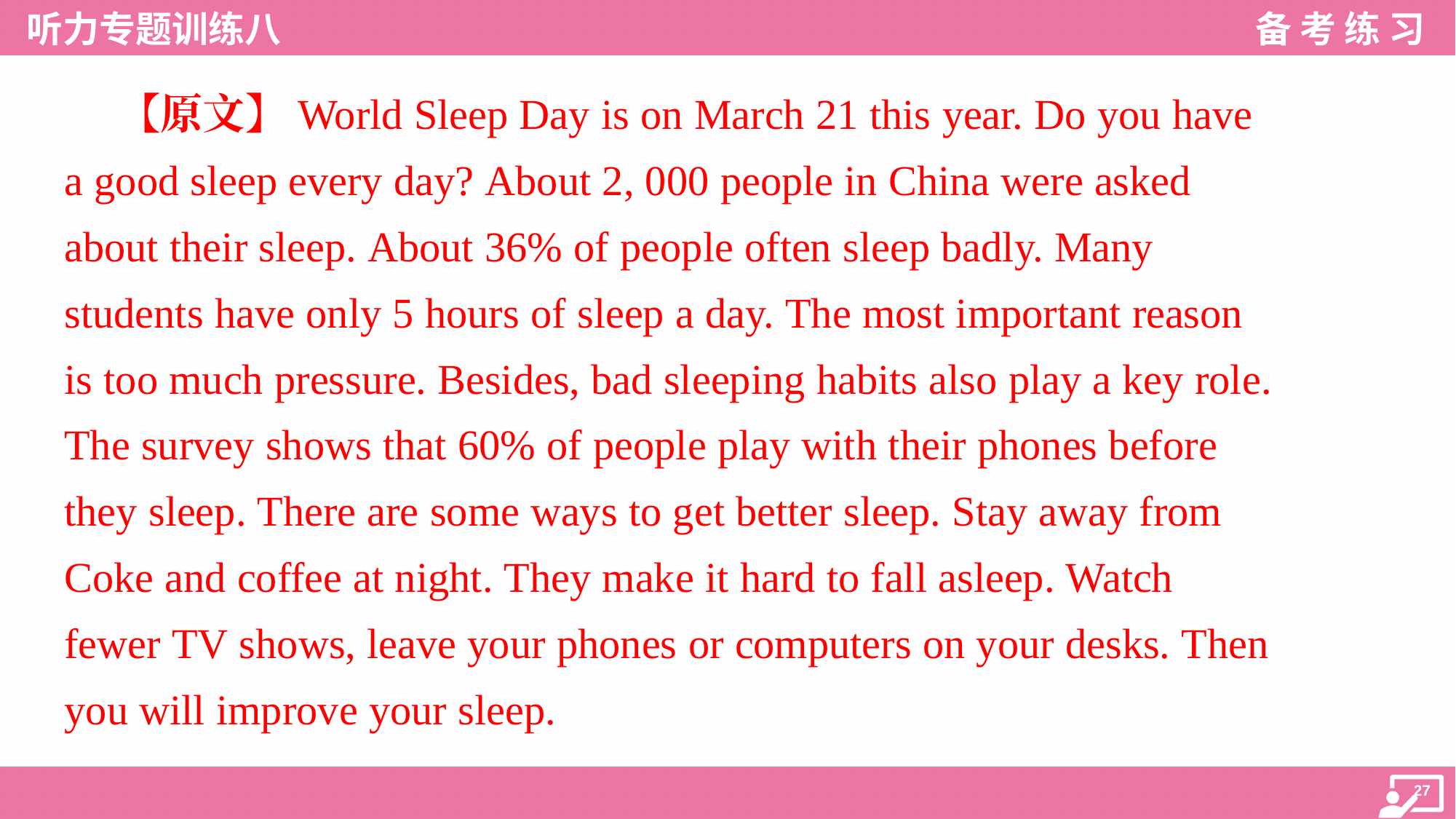

【原文】World Sleep Day is on March 21 this year. Do you have
a good sleep every day? About 2, 000 people in China were asked
about their sleep. About 36% of people often sleep badly. Many
students have only 5 hours of sleep a day. The most important reason
is too much pressure. Besides, bad sleeping habits also play a key role.
The survey shows that 60% of people play with their phones before
they sleep. There are some ways to get better sleep. Stay away from
Coke and coffee at night. They make it hard to fall asleep. Watch
fewer TV shows, leave your phones or computers on your desks. Then
you will improve your sleep.